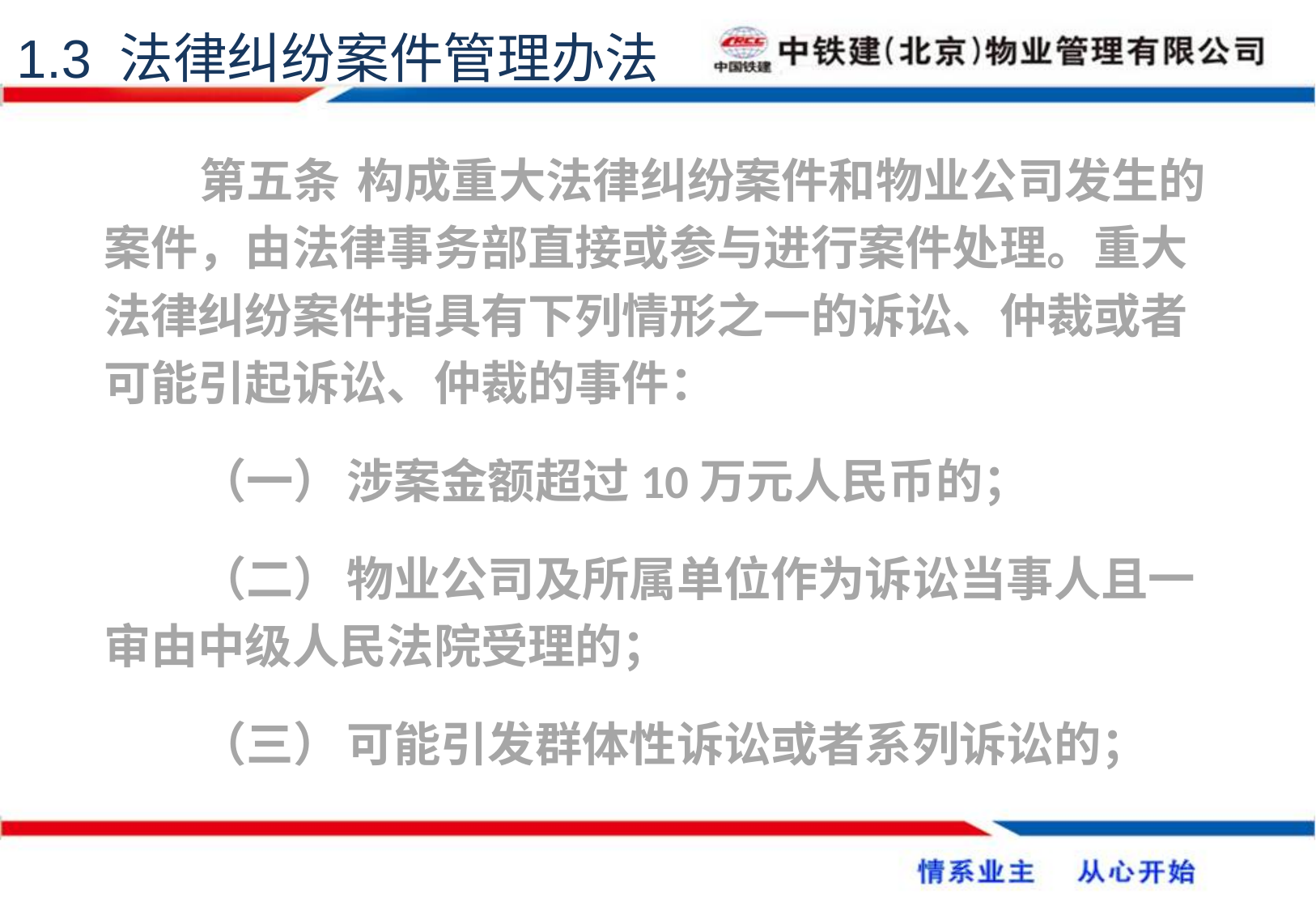

1.3 法律纠纷案件管理办法
第五条	 构成重大法律纠纷案件和物业公司发生的案件，由法律事务部直接或参与进行案件处理。重大法律纠纷案件指具有下列情形之一的诉讼、仲裁或者可能引起诉讼、仲裁的事件：
（一）	涉案金额超过10万元人民币的；
（二）	物业公司及所属单位作为诉讼当事人且一审由中级人民法院受理的；
（三）	可能引发群体性诉讼或者系列诉讼的；
38